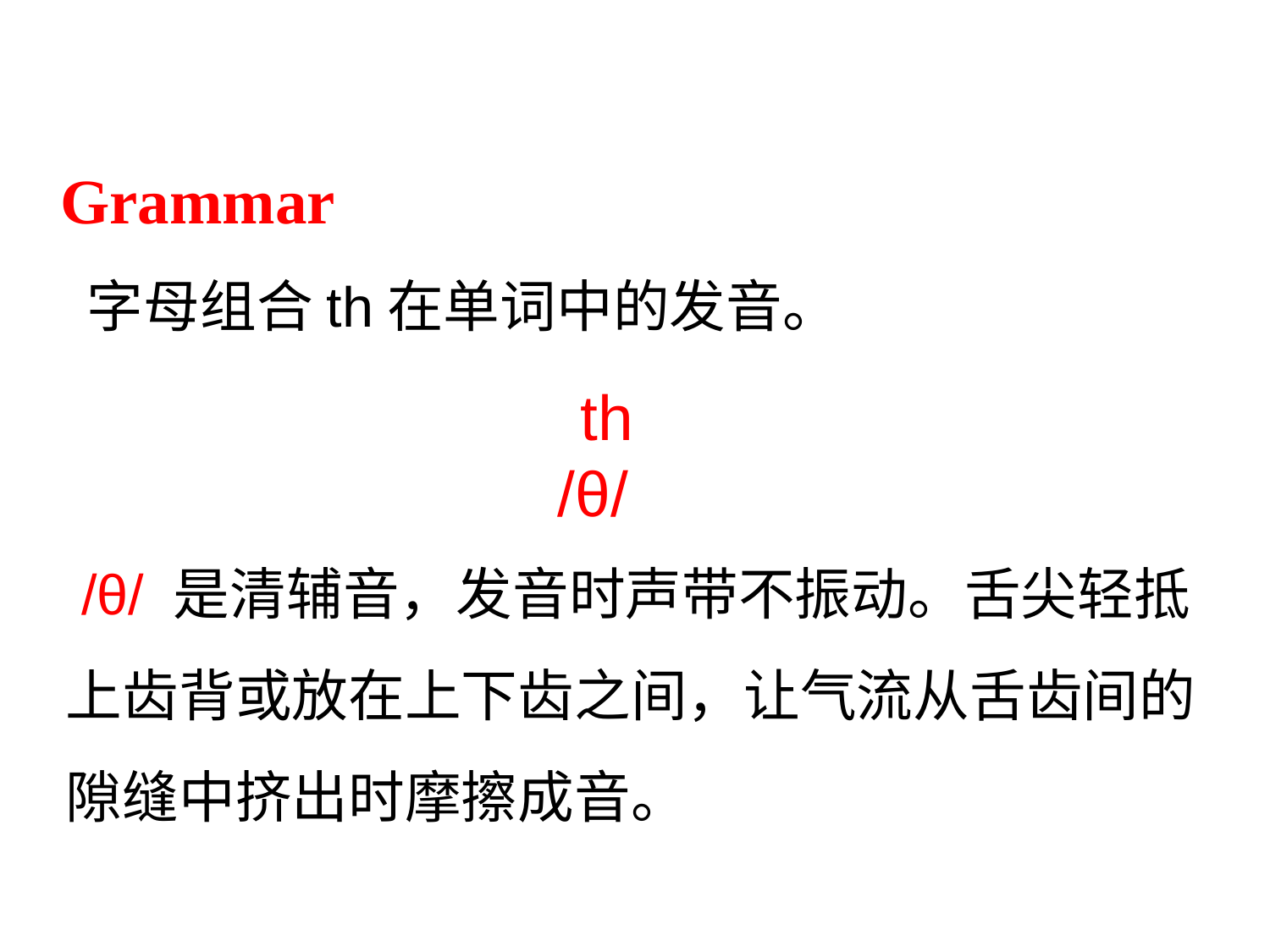

Grammar
字母组合th在单词中的发音。
th /θ/
 /θ/ 是清辅音，发音时声带不振动。舌尖轻抵上齿背或放在上下齿之间，让气流从舌齿间的隙缝中挤出时摩擦成音。